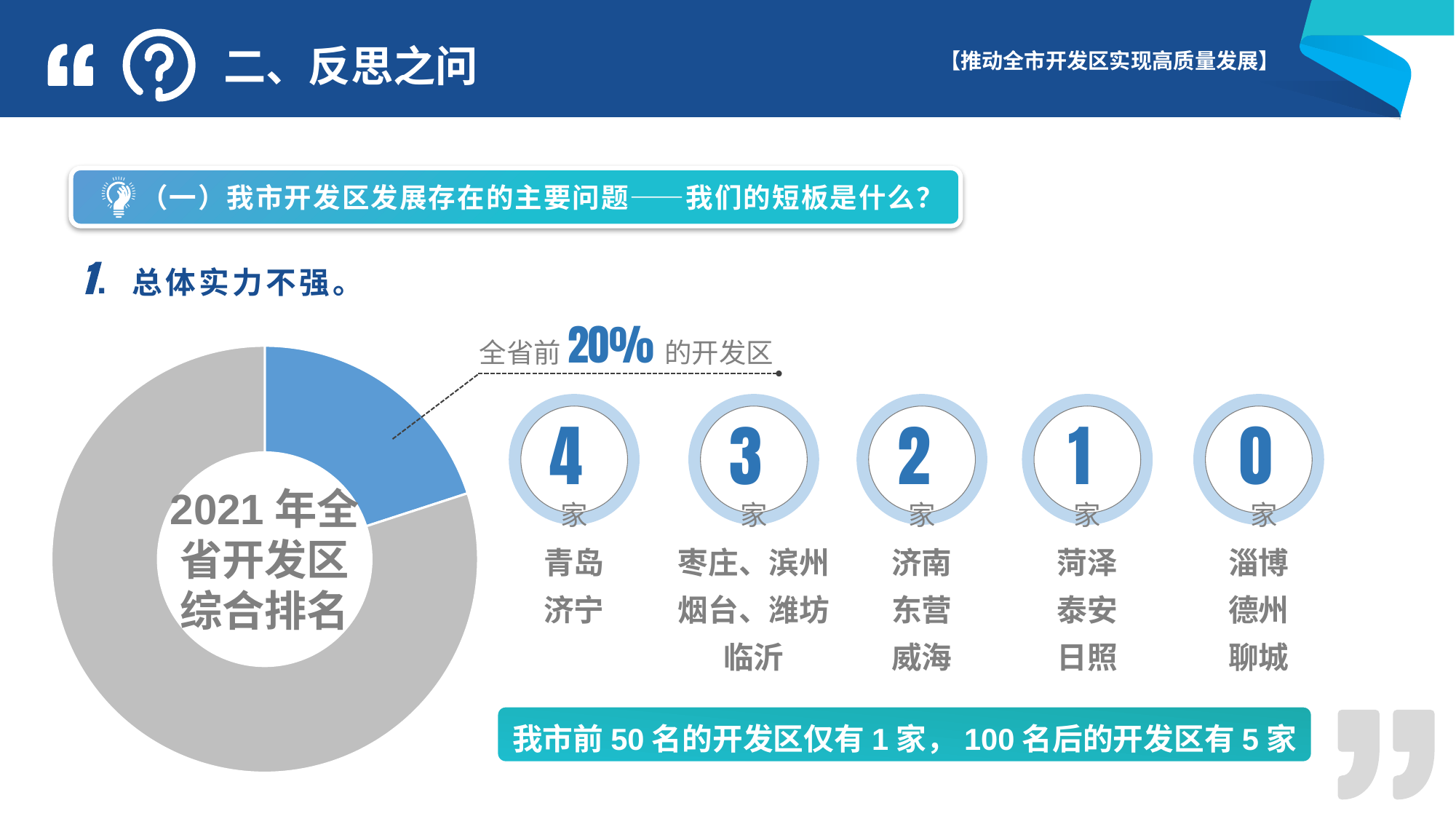

二、反思之问
      （一）我市开发区发展存在的主要问题——我们的短板是什么？

1. 总体实力不强。
全省前20%的开发区

### Chart

| Category | 销售额 |
|---|---|
| 第一季度 | 20.0 |
| 第二季度 | 80.0 |

4家

3家

2家

1家

0家
2021年全省开发区综合排名
青岛
济宁
枣庄、滨州
烟台、潍坊
临沂
济南
东营
威海
菏泽
泰安
日照
淄博
德州
聊城
我市前50名的开发区仅有1家，100名后的开发区有5家